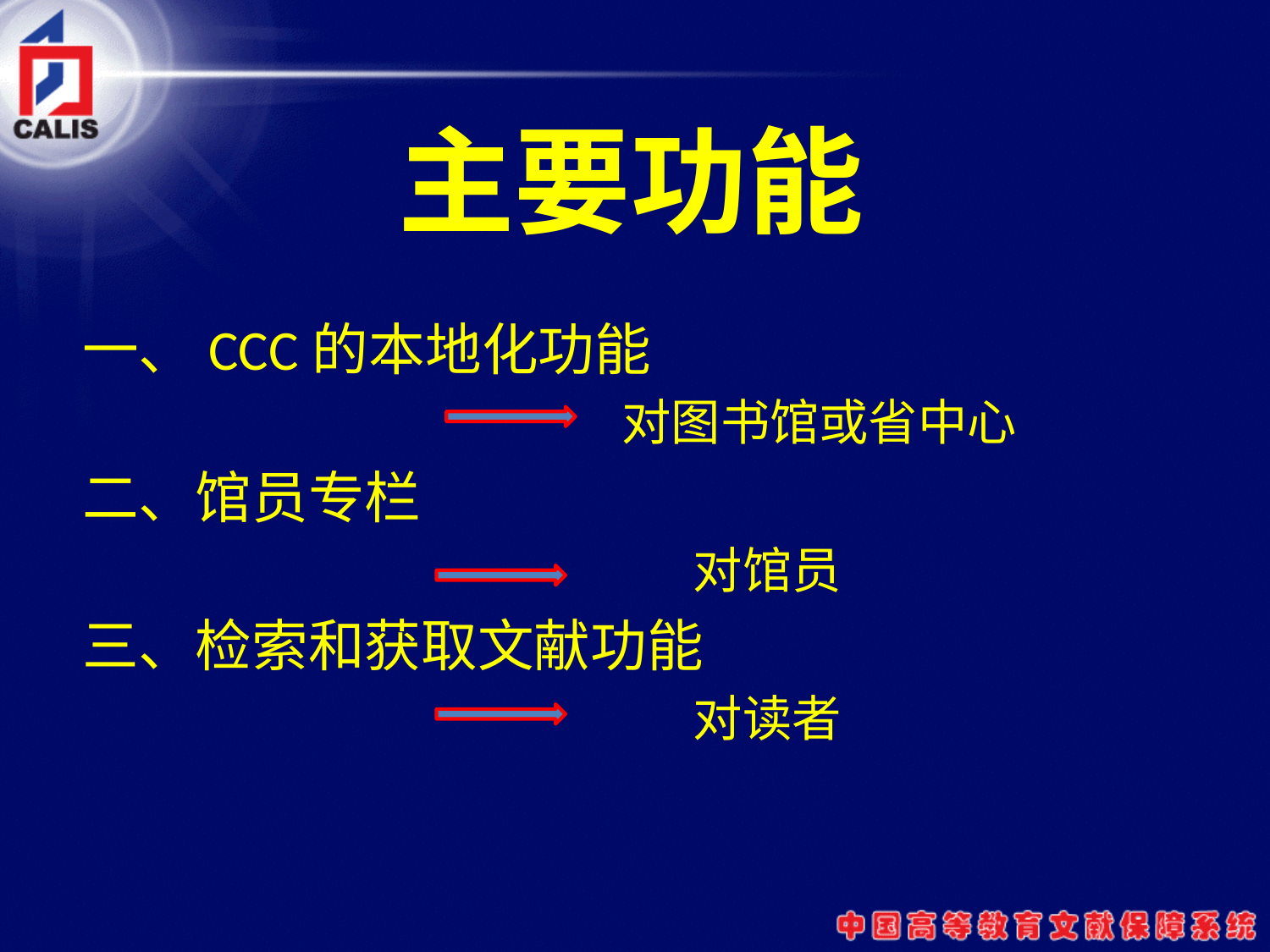

# 主要功能
一、CCC的本地化功能
				对图书馆或省中心
二、馆员专栏
					对馆员
三、检索和获取文献功能
					对读者